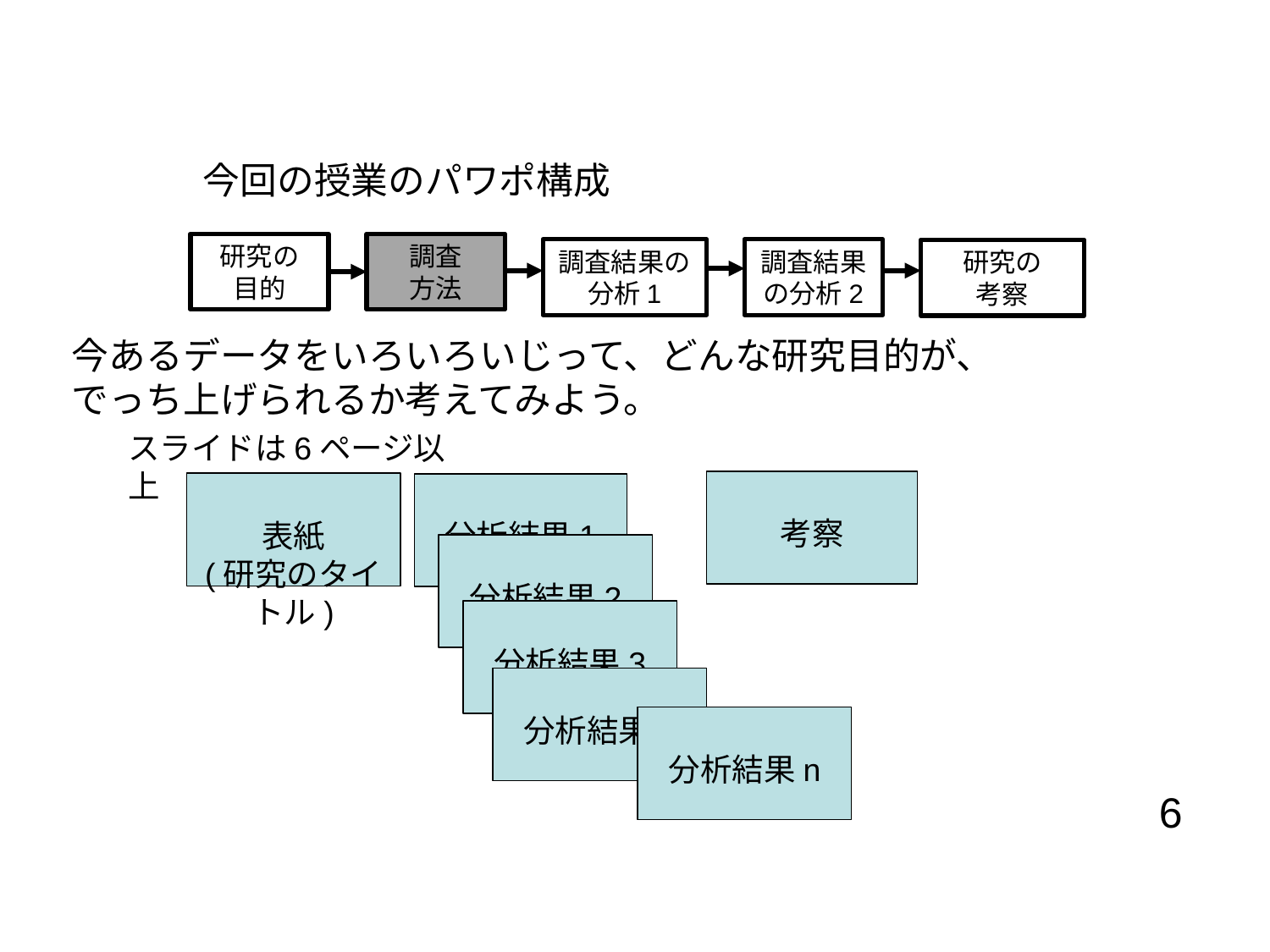

今回の授業のパワポ構成
研究の
目的
調査
方法
調査結果の分析1
調査結果の分析2
研究の
考察
今あるデータをいろいろいじって、どんな研究目的が、でっち上げられるか考えてみよう。

スライドは6ページ以上

考察

表紙
(研究のタイトル)

分析結果1

分析結果2

分析結果3

分析結果4

分析結果n
6